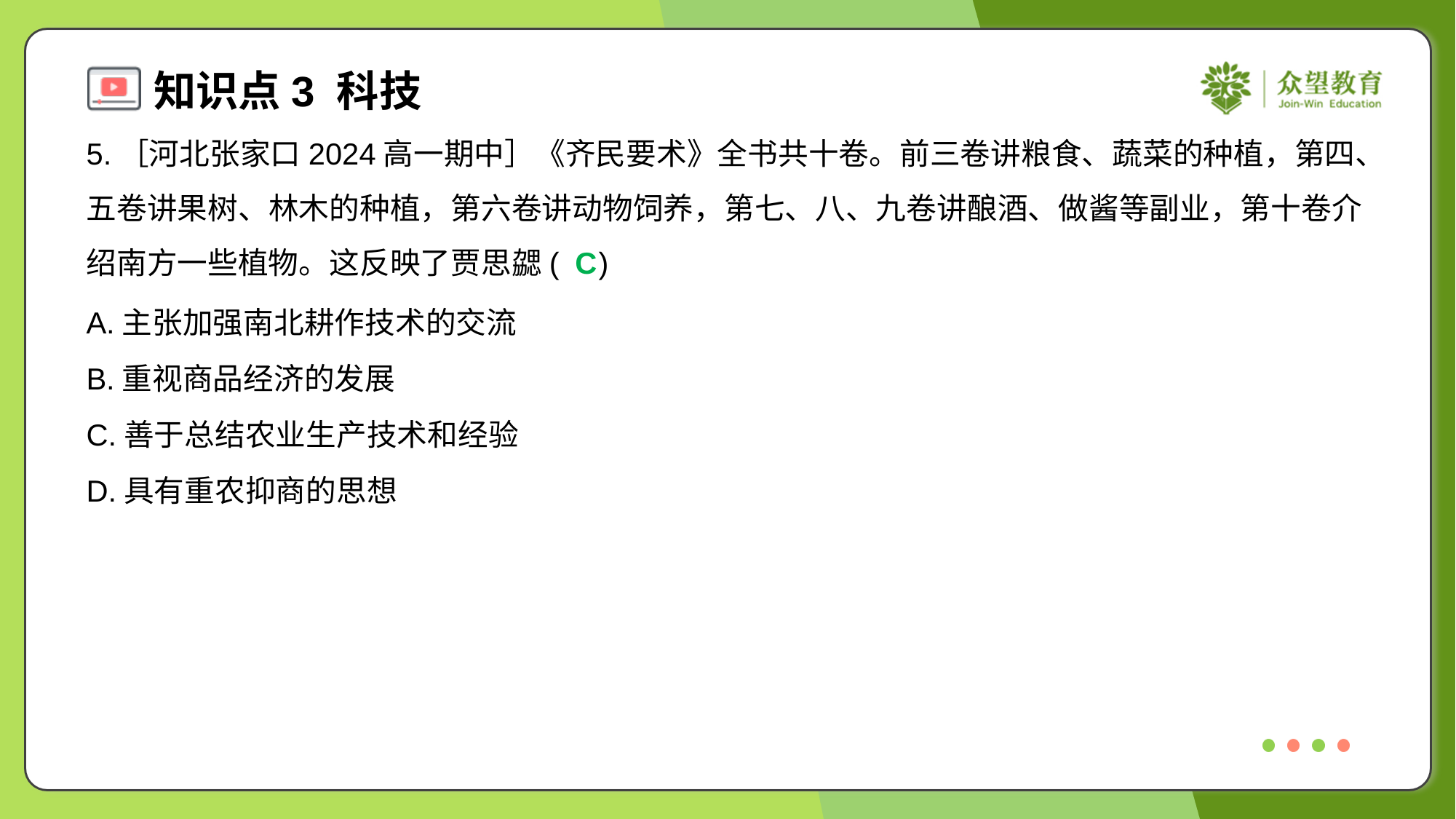

5.［河北张家口2024高一期中］《齐民要术》全书共十卷。前三卷讲粮食、蔬菜的种植，第四、
五卷讲果树、林木的种植，第六卷讲动物饲养，第七、八、九卷讲酿酒、做酱等副业，第十卷介
绍南方一些植物。这反映了贾思勰(     )
C
A.主张加强南北耕作技术的交流
B.重视商品经济的发展
C.善于总结农业生产技术和经验
D.具有重农抑商的思想